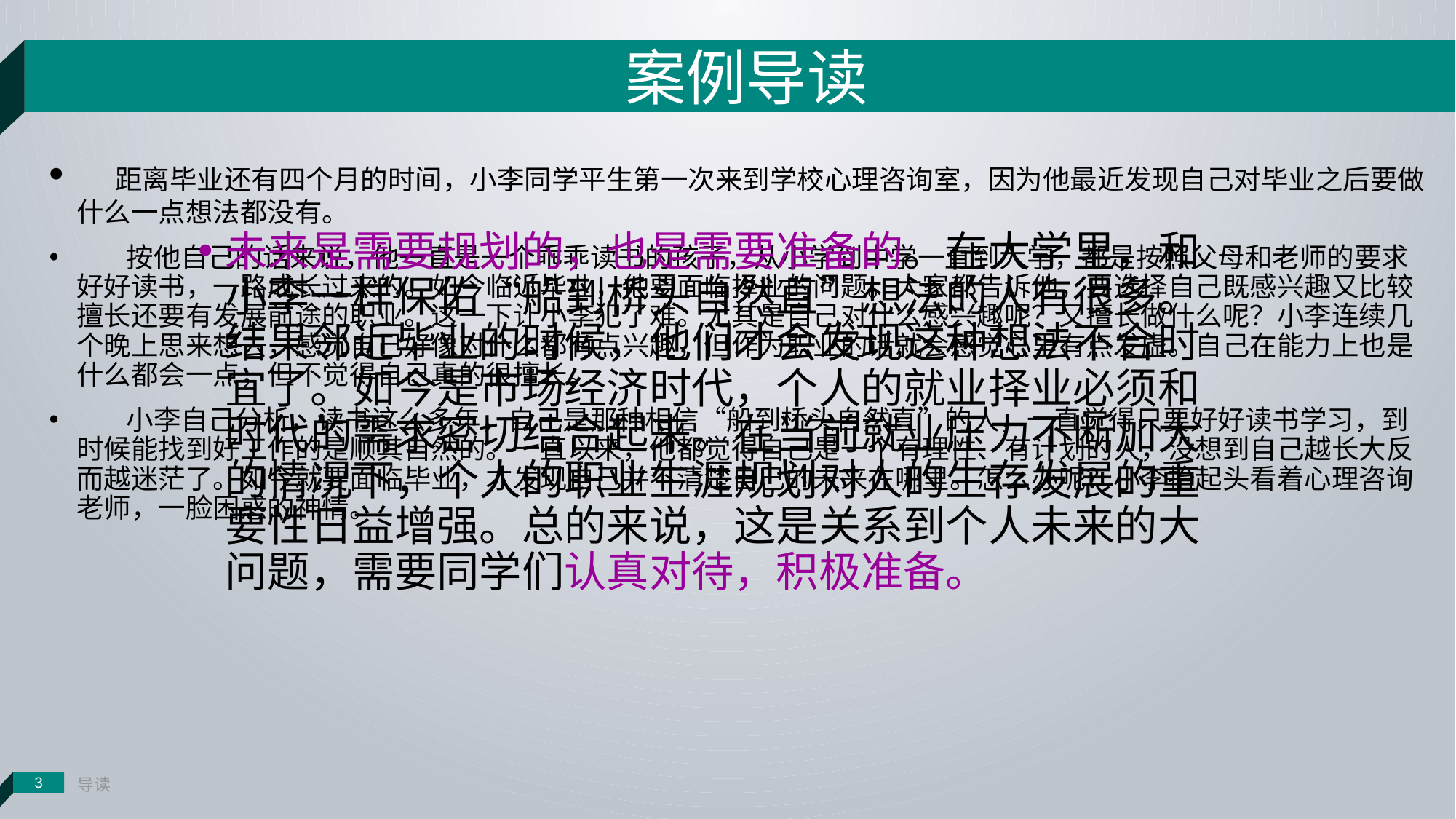

案例导读
   距离毕业还有四个月的时间，小李同学平生第一次来到学校心理咨询室，因为他最近发现自己对毕业之后要做什么一点想法都没有。
       按他自己的话来说，他一直是一个乖乖读书的孩子，从小学到中学一直到大学，都是按照父母和老师的要求好好读书，一路成长过来的。如今临近毕业，他要面临择业的问题。大家都告诉他，要选择自己既感兴趣又比较擅长还要有发展前途的职业。这一下让小李犯了难。尤其是自己对什么感兴趣呢？又擅长做什么呢？小李连续几个晚上思来想去，感觉自己好像对什么都有点兴趣，但作为职业的话就会感觉心里有点发虚。自己在能力上也是什么都会一点，但不觉得自己真的很擅长。
       小李自己分析，读书这么多年，自己是那种相信“船到桥头自然直”的人，一直觉得只要好好读书学习，到时候能找到好工作的是顺其自然的。一直以来，他都觉得自己是一个有理性、有计划的人，没想到自己越长大反而越迷茫了。如今就要面临毕业，才发现自己并不清楚自己的未来在哪里。怎么办呢？小李抬起头看着心理咨询老师，一脸困惑的神情。

未来是需要规划的，也是需要准备的。在大学里，和小李一样保佑“船到桥头自然直”想法的人有很多。结果邻近毕业的时候，他们才会发现这种想法不合时宜了。如今是市场经济时代，个人的就业择业必须和时代的需求密切结合起来。在当前就业压力不断加大的情况下，个人的职业生涯规划对人的生存发展的重要性日益增强。总的来说，这是关系到个人未来的大问题，需要同学们认真对待，积极准备。
导读

3